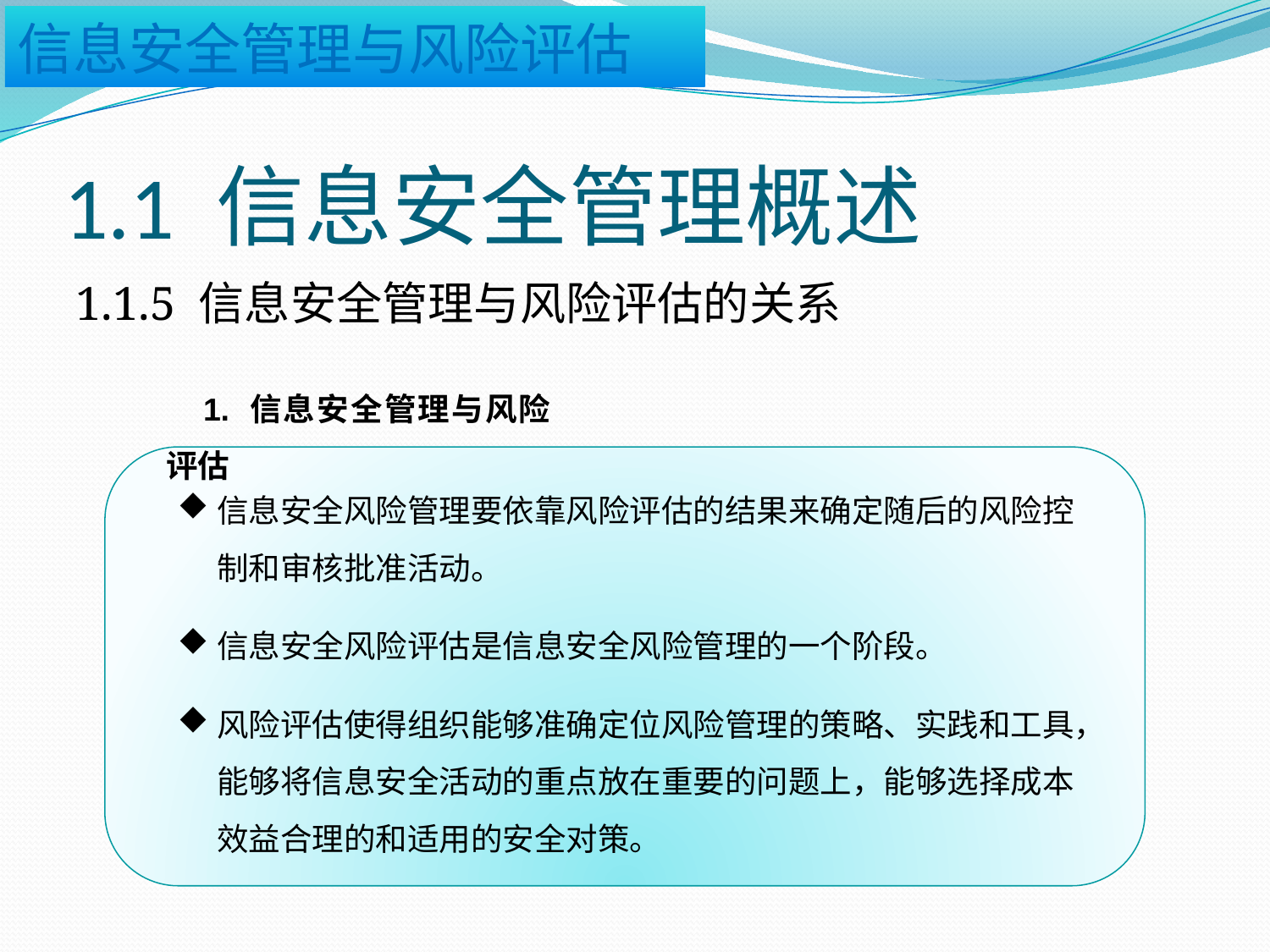

# 1.1 信息安全管理概述
1.1.5 信息安全管理与风险评估的关系
1. 信息安全管理与风险评估

信息安全风险管理要依靠风险评估的结果来确定随后的风险控制和审核批准活动。
信息安全风险评估是信息安全风险管理的一个阶段。
风险评估使得组织能够准确定位风险管理的策略、实践和工具，能够将信息安全活动的重点放在重要的问题上，能够选择成本效益合理的和适用的安全对策。